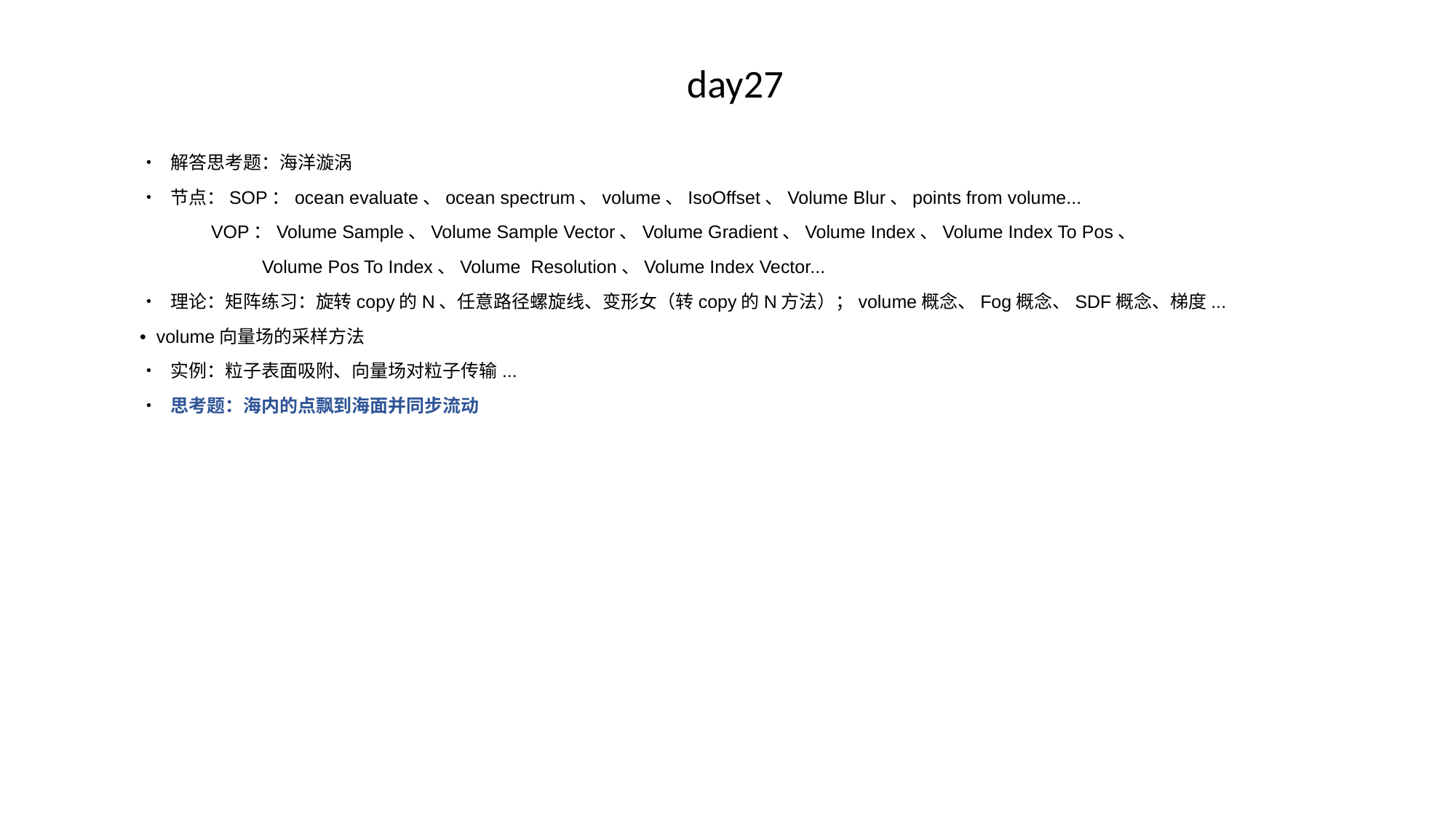

# day27
•  解答思考题：海洋漩涡
•  节点：SOP：ocean evaluate、ocean spectrum、volume、IsoOffset、Volume Blur、points from volume...
              VOP：Volume Sample、Volume Sample Vector、Volume Gradient、Volume Index、Volume Index To Pos、
                        Volume Pos To Index、Volume  Resolution、Volume Index Vector...
•  理论：矩阵练习：旋转copy的N、任意路径螺旋线、变形女（转copy的N方法）；volume概念、Fog概念、SDF概念、梯度...
•  volume向量场的采样方法
•  实例：粒子表面吸附、向量场对粒子传输...
•  思考题：海内的点飘到海面并同步流动